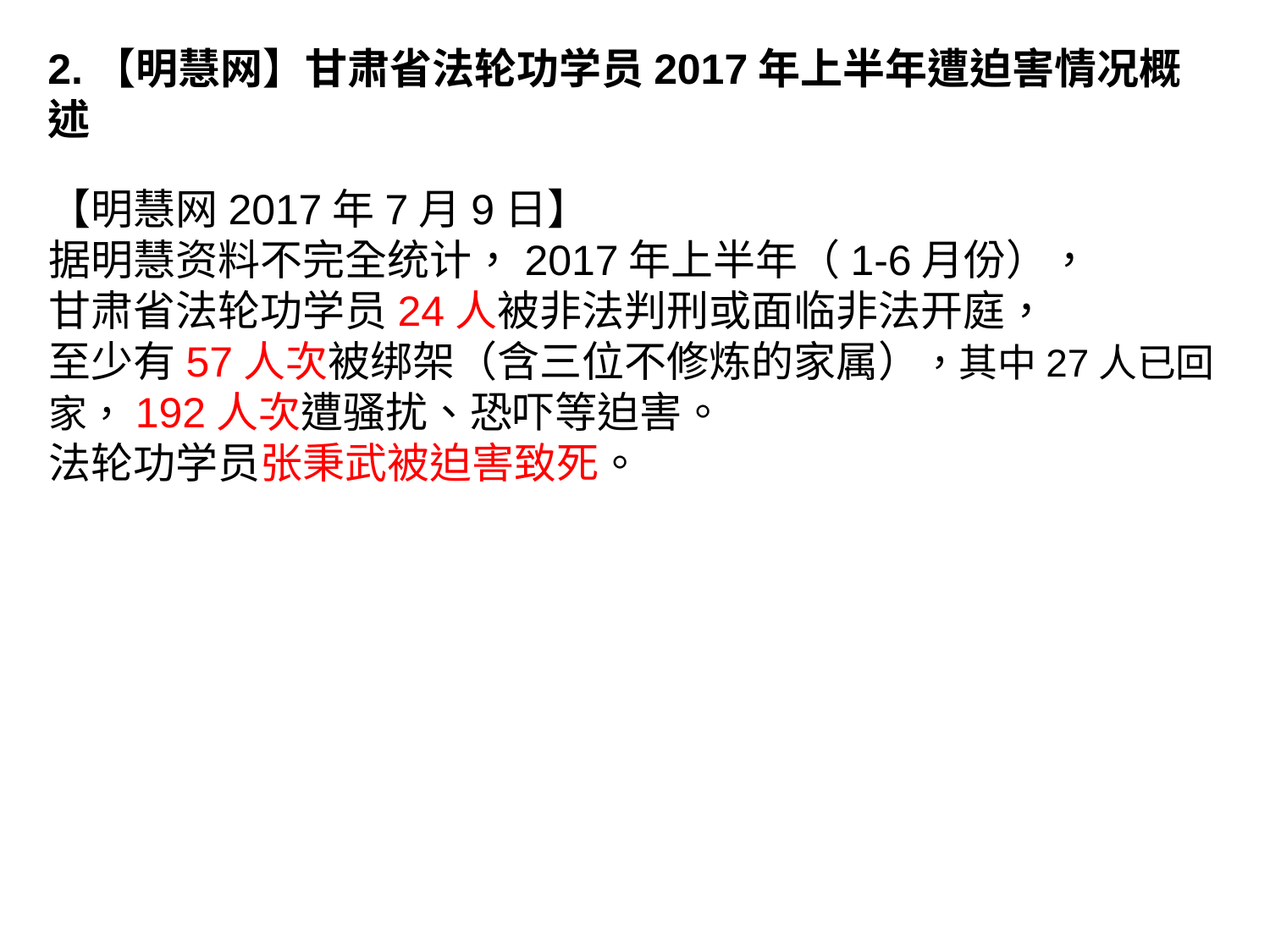

2.【明慧网】甘肃省法轮功学员2017年上半年遭迫害情况概述
【明慧网2017年7月9日】
据明慧资料不完全统计，2017年上半年（1-6月份），
甘肃省法轮功学员24人被非法判刑或面临非法开庭，
至少有57人次被绑架（含三位不修炼的家属），其中27人已回家，192人次遭骚扰、恐吓等迫害。
法轮功学员张秉武被迫害致死。